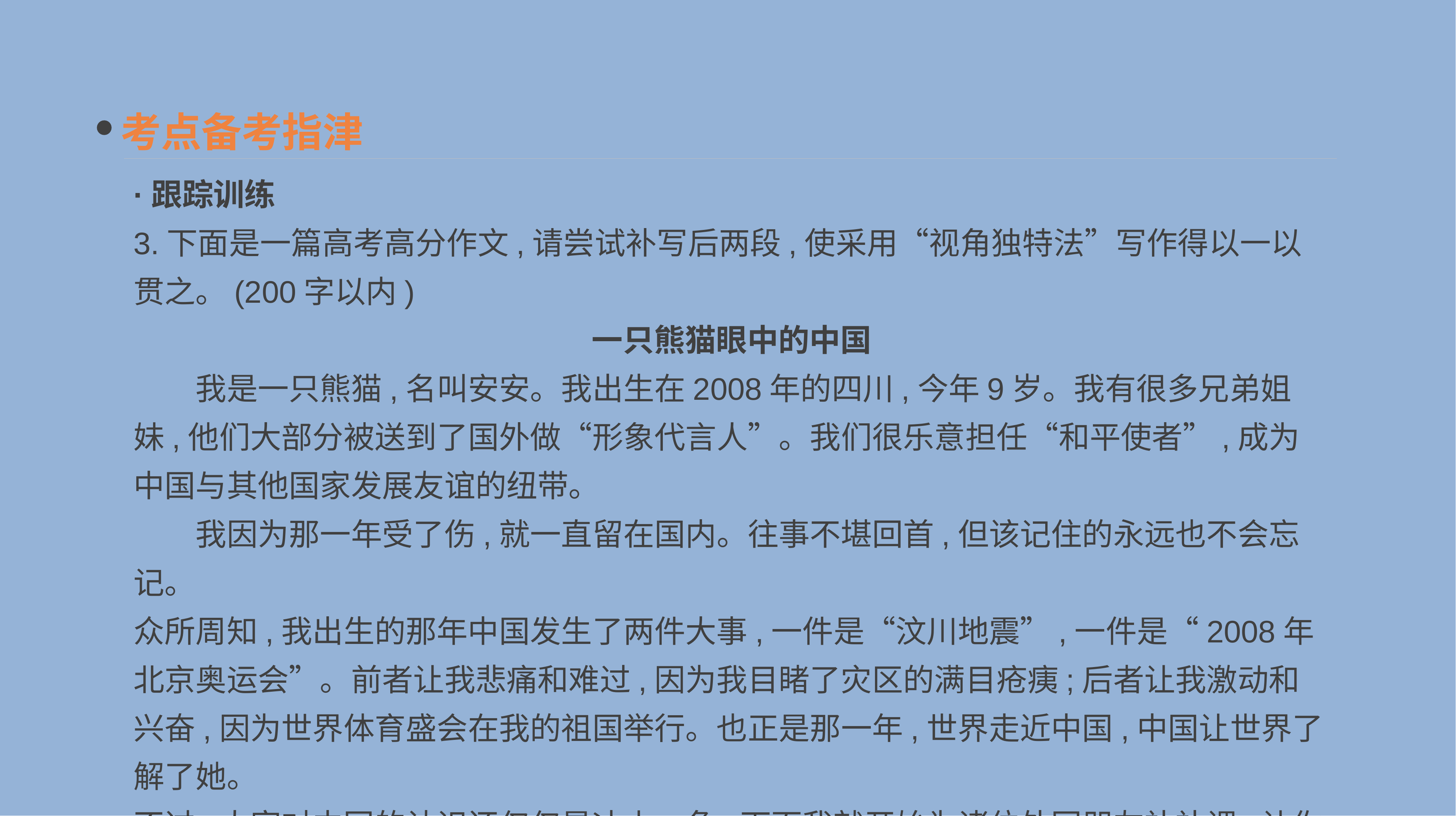

考点备考指津

·跟踪训练
3.下面是一篇高考高分作文,请尝试补写后两段,使采用“视角独特法”写作得以一以贯之。(200字以内)
一只熊猫眼中的中国
　　我是一只熊猫,名叫安安。我出生在2008年的四川,今年9岁。我有很多兄弟姐妹,他们大部分被送到了国外做“形象代言人”。我们很乐意担任“和平使者”,成为中国与其他国家发展友谊的纽带。
　　我因为那一年受了伤,就一直留在国内。往事不堪回首,但该记住的永远也不会忘记。
众所周知,我出生的那年中国发生了两件大事,一件是“汶川地震”,一件是“2008年北京奥运会”。前者让我悲痛和难过,因为我目睹了灾区的满目疮痍;后者让我激动和兴奋,因为世界体育盛会在我的祖国举行。也正是那一年,世界走近中国,中国让世界了解了她。
不过,大家对中国的认识还仅仅是冰山一角,下面我就开始为诸位外国朋友补补课,让你们更深入地了解了解我伟大的祖国吧!